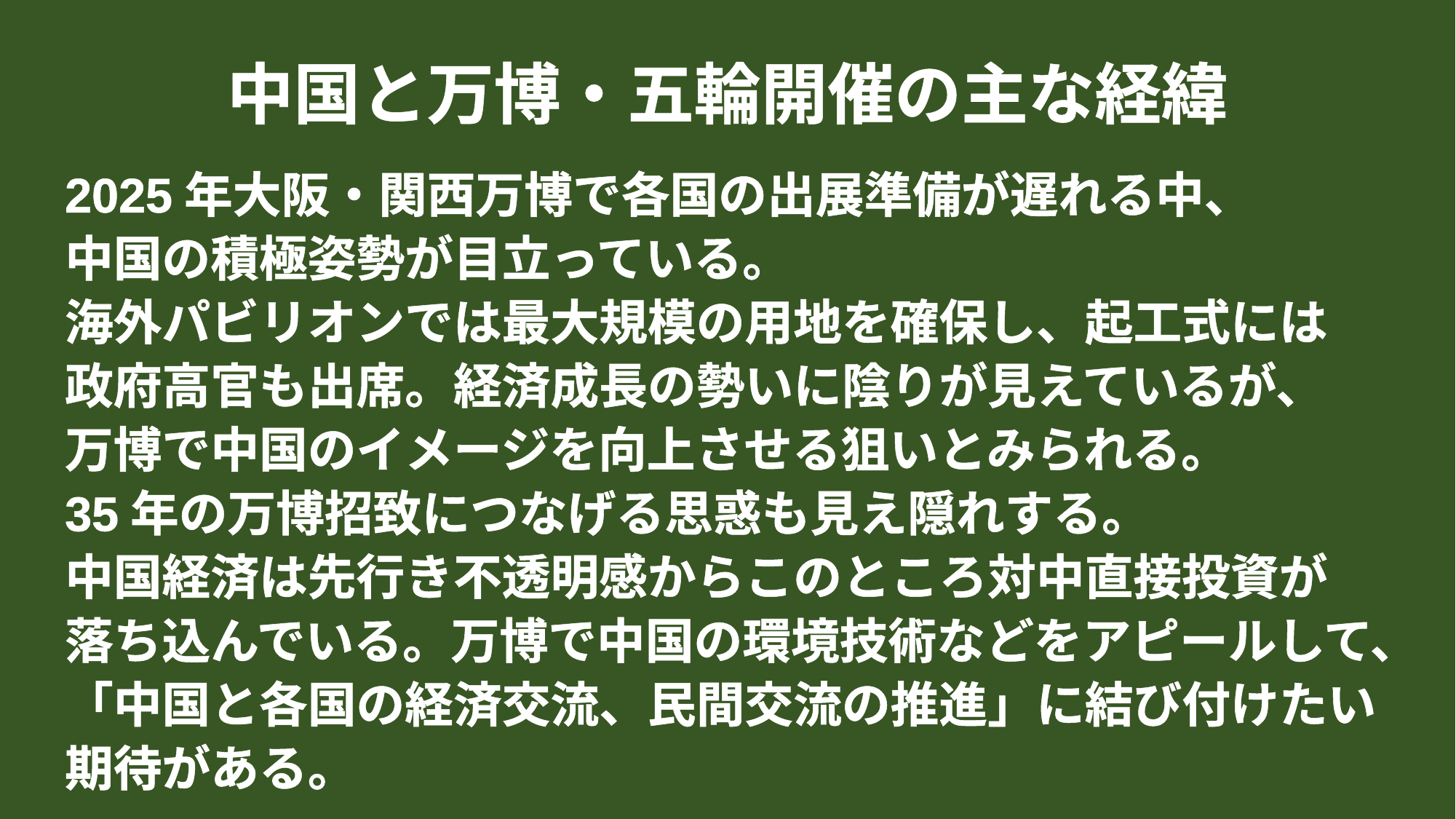

中国と万博・五輪開催の主な経緯
2025年大阪・関西万博で各国の出展準備が遅れる中、
中国の積極姿勢が目立っている。
海外パビリオンでは最大規模の用地を確保し、起工式には
政府高官も出席。経済成長の勢いに陰りが見えているが、
万博で中国のイメージを向上させる狙いとみられる。
35年の万博招致につなげる思惑も見え隠れする。
中国経済は先行き不透明感からこのところ対中直接投資が
落ち込んでいる。万博で中国の環境技術などをアピールして、
「中国と各国の経済交流、民間交流の推進」に結び付けたい
期待がある。